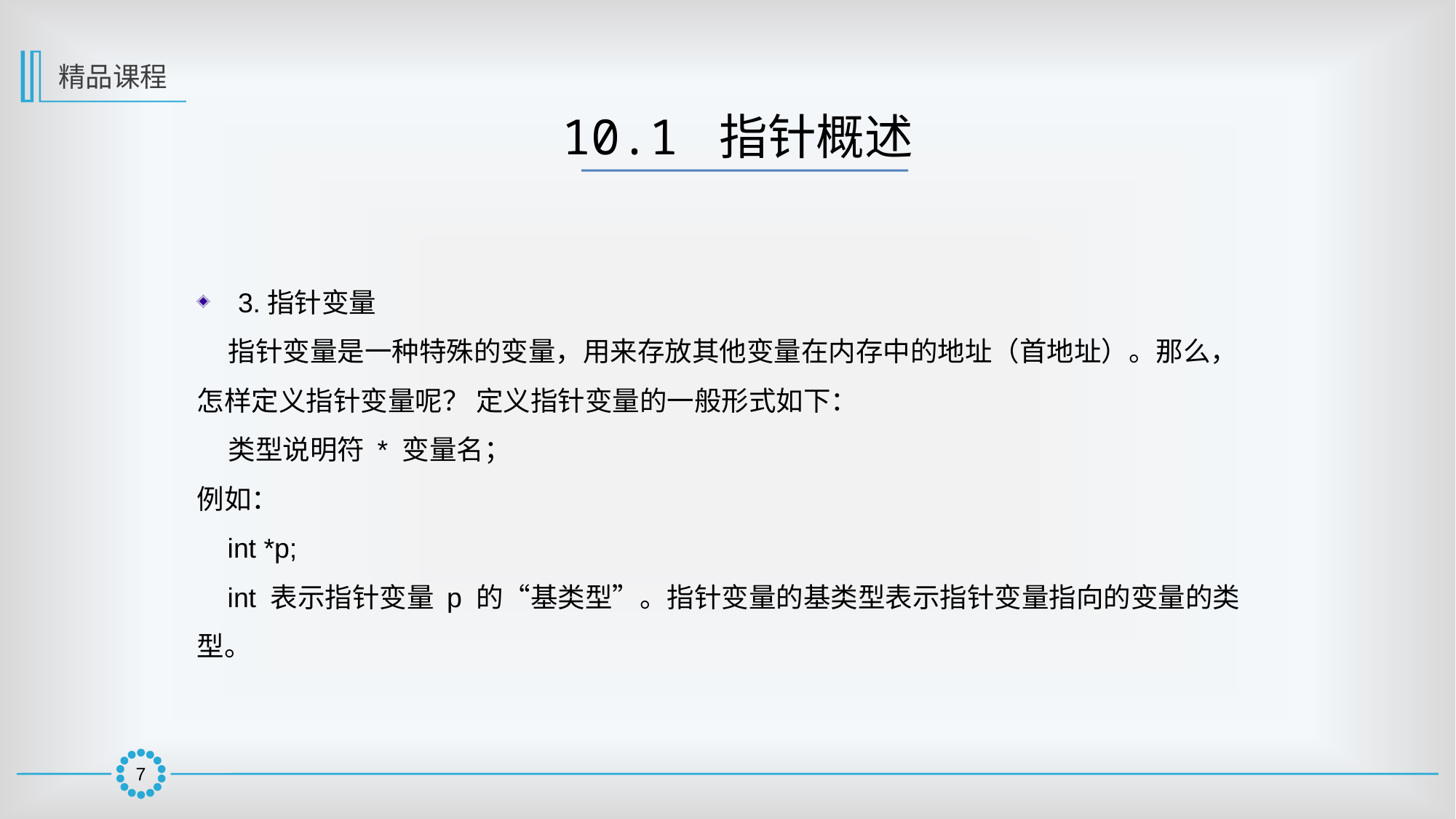

精品课程
10.1 指针概述

3.指针变量
    指针变量是一种特殊的变量，用来存放其他变量在内存中的地址（首地址）。那么，
怎样定义指针变量呢？ 定义指针变量的一般形式如下：
    类型说明符 * 变量名；
例如：
    int *p;
    int 表示指针变量 p 的“基类型”。指针变量的基类型表示指针变量指向的变量的类型。

7